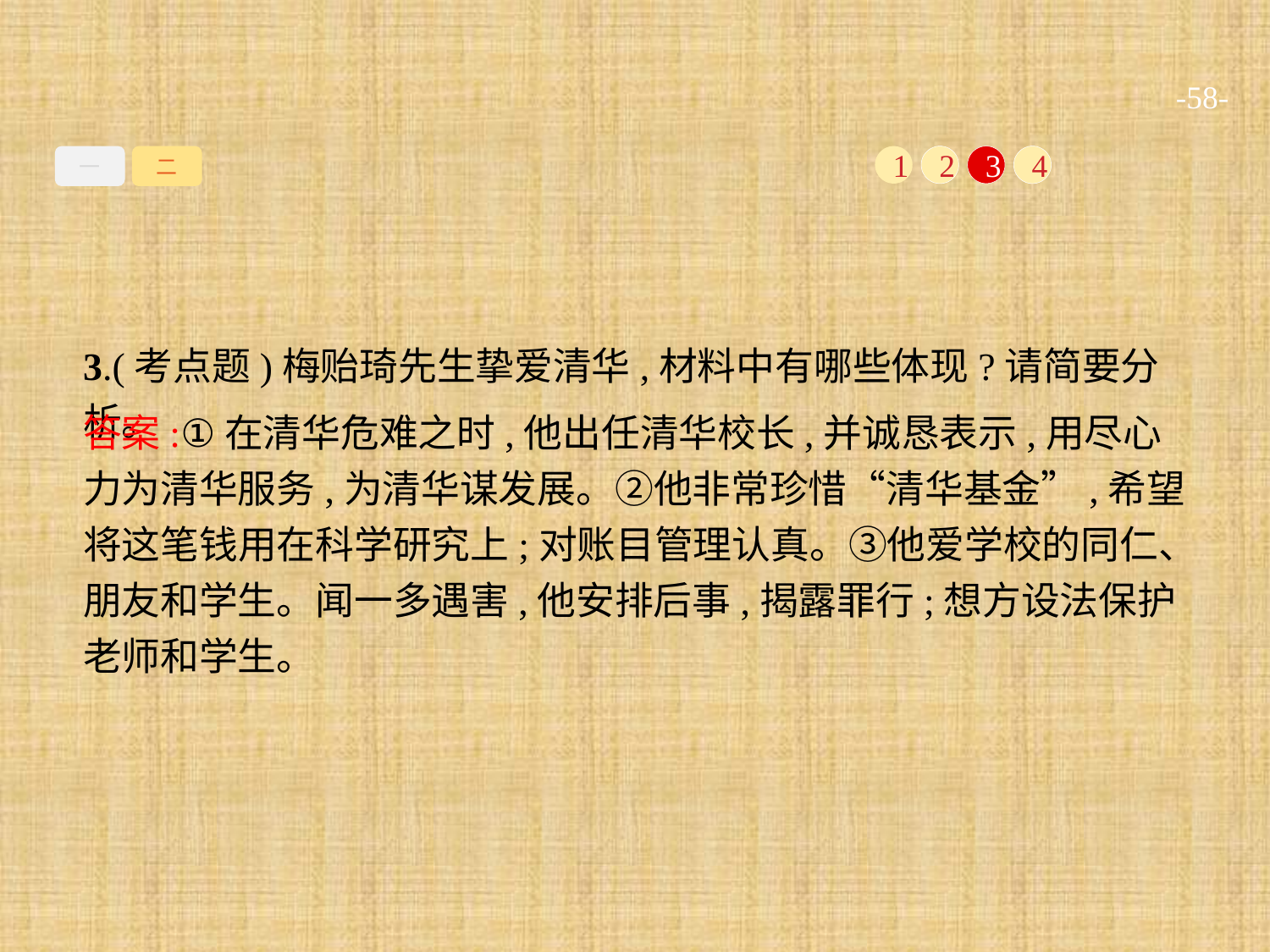

-58-
一
二
1
2
3
4
3.(考点题)梅贻琦先生挚爱清华,材料中有哪些体现?请简要分析。
答案:①在清华危难之时,他出任清华校长,并诚恳表示,用尽心力为清华服务,为清华谋发展。②他非常珍惜“清华基金”,希望将这笔钱用在科学研究上;对账目管理认真。③他爱学校的同仁、朋友和学生。闻一多遇害,他安排后事,揭露罪行;想方设法保护老师和学生。